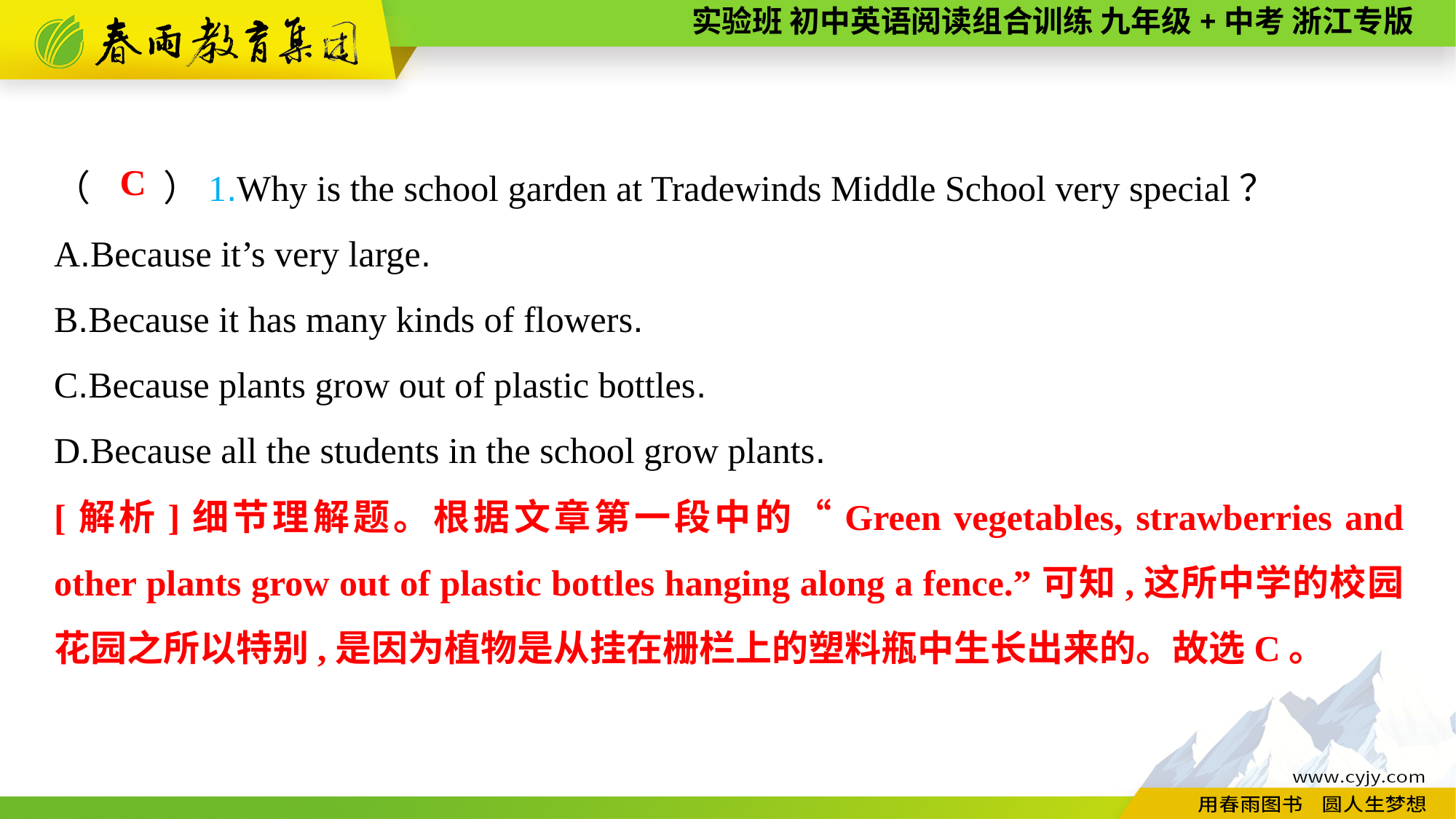

（　　）1.Why is the school garden at Tradewinds Middle School very special？
A.Because it’s very large.
B.Because it has many kinds of flowers.
C.Because plants grow out of plastic bottles.
D.Because all the students in the school grow plants.
C
[解析]细节理解题。根据文章第一段中的“Green vegetables, strawberries and other plants grow out of plastic bottles hanging along a fence.”可知,这所中学的校园花园之所以特别,是因为植物是从挂在栅栏上的塑料瓶中生长出来的。故选C。